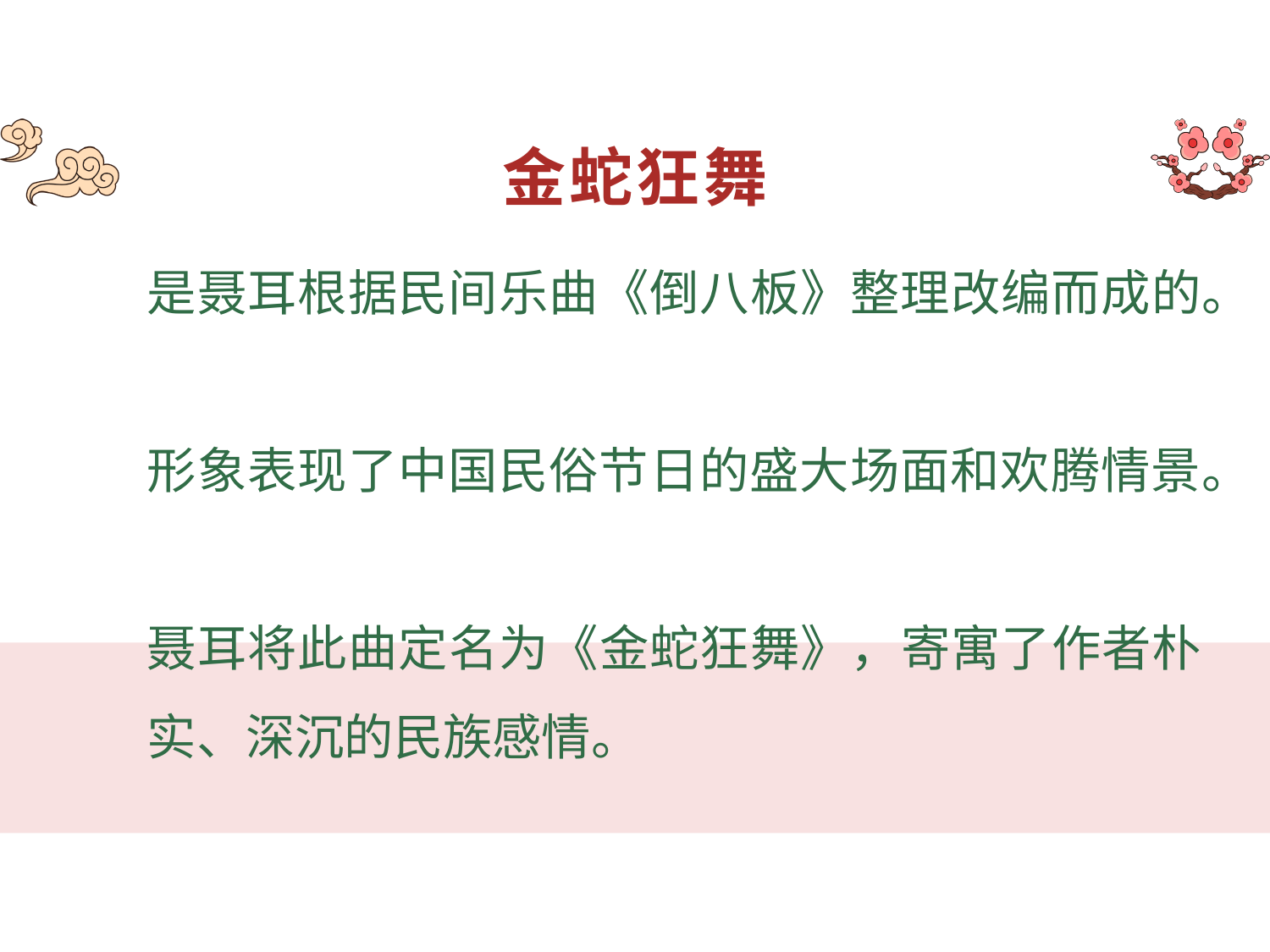

# 金蛇狂舞
是聂耳根据民间乐曲《倒八板》整理改编而成的。

形象表现了中国民俗节日的盛大场面和欢腾情景。

聂耳将此曲定名为《金蛇狂舞》，寄寓了作者朴实、深沉的民族感情。